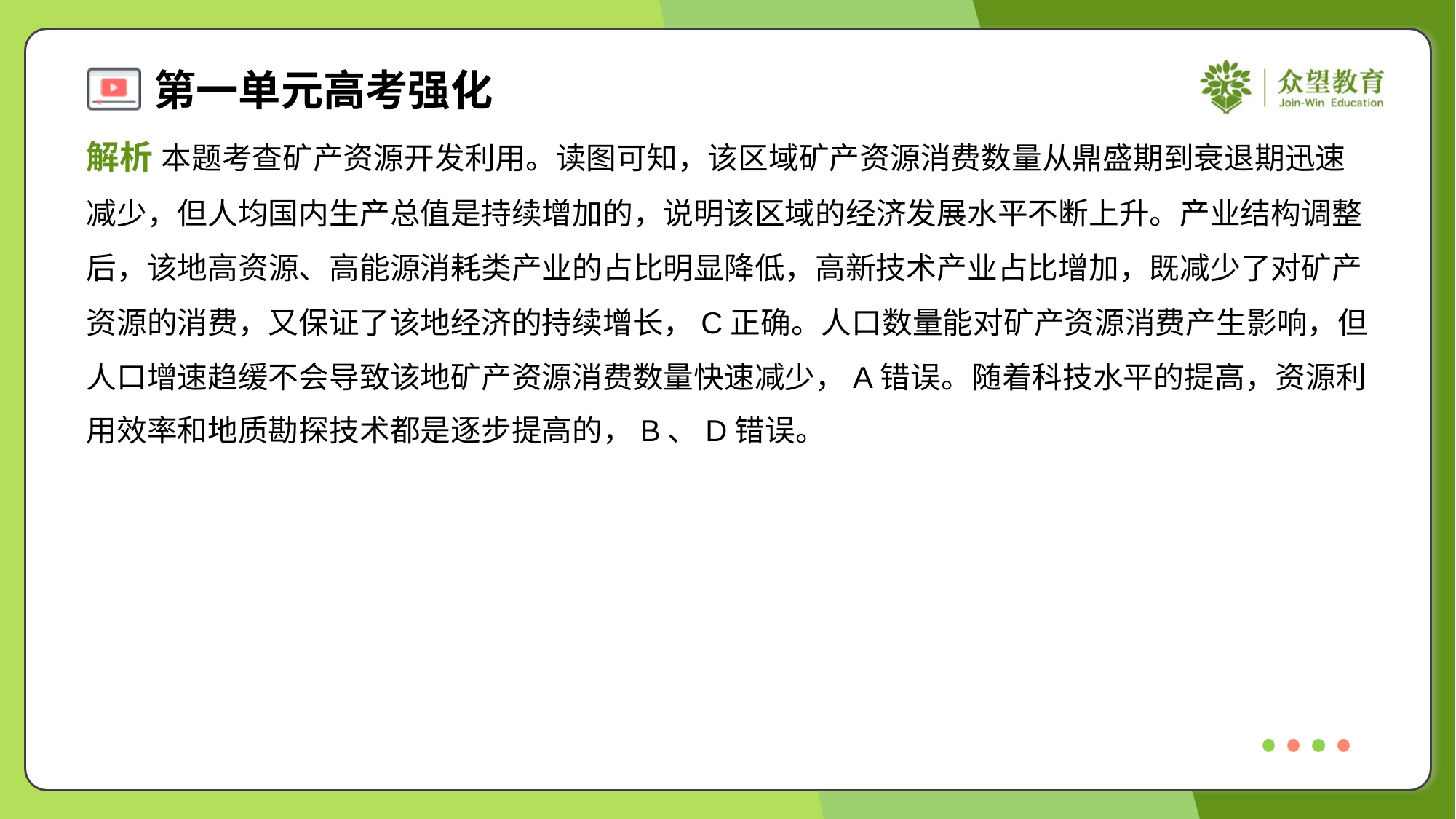

解析 本题考查矿产资源开发利用。读图可知，该区域矿产资源消费数量从鼎盛期到衰退期迅速
减少，但人均国内生产总值是持续增加的，说明该区域的经济发展水平不断上升。产业结构调整
后，该地高资源、高能源消耗类产业的占比明显降低，高新技术产业占比增加，既减少了对矿产
资源的消费，又保证了该地经济的持续增长，C正确。人口数量能对矿产资源消费产生影响，但
人口增速趋缓不会导致该地矿产资源消费数量快速减少，A错误。随着科技水平的提高，资源利
用效率和地质勘探技术都是逐步提高的，B、D错误。